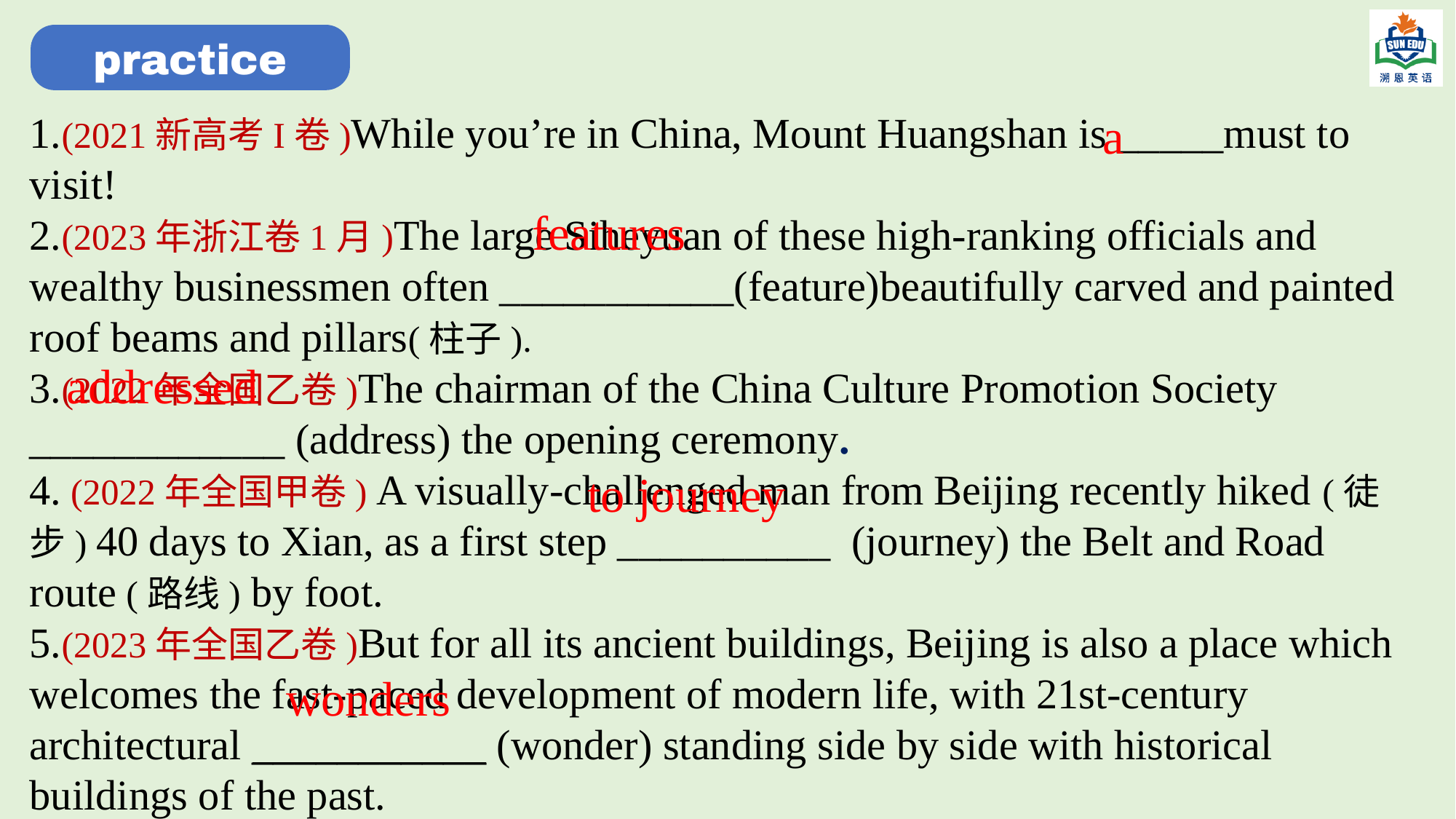

practice
1.(2021新高考I卷)While you’re in China, Mount Huangshan is _____must to visit!
2.(2023年浙江卷1月)The large Siheyuan of these high-ranking officials and wealthy businessmen often ___________(feature)beautifully carved and painted roof beams and pillars(柱子).
3.(2022年全国乙卷)The chairman of the China Culture Promotion Society ____________ (address) the opening ceremony.
4. (2022年全国甲卷) A visually-challenged man from Beijing recently hiked (徒步) 40 days to Xian, as a first step __________  (journey) the Belt and Road route (路线) by foot.
5.(2023年全国乙卷)But for all its ancient buildings, Beijing is also a place which welcomes the fast-paced development of modern life, with 21st-century architectural ___________ (wonder) standing side by side with historical buildings of the past.
a
features
addressed
to journey
wonders